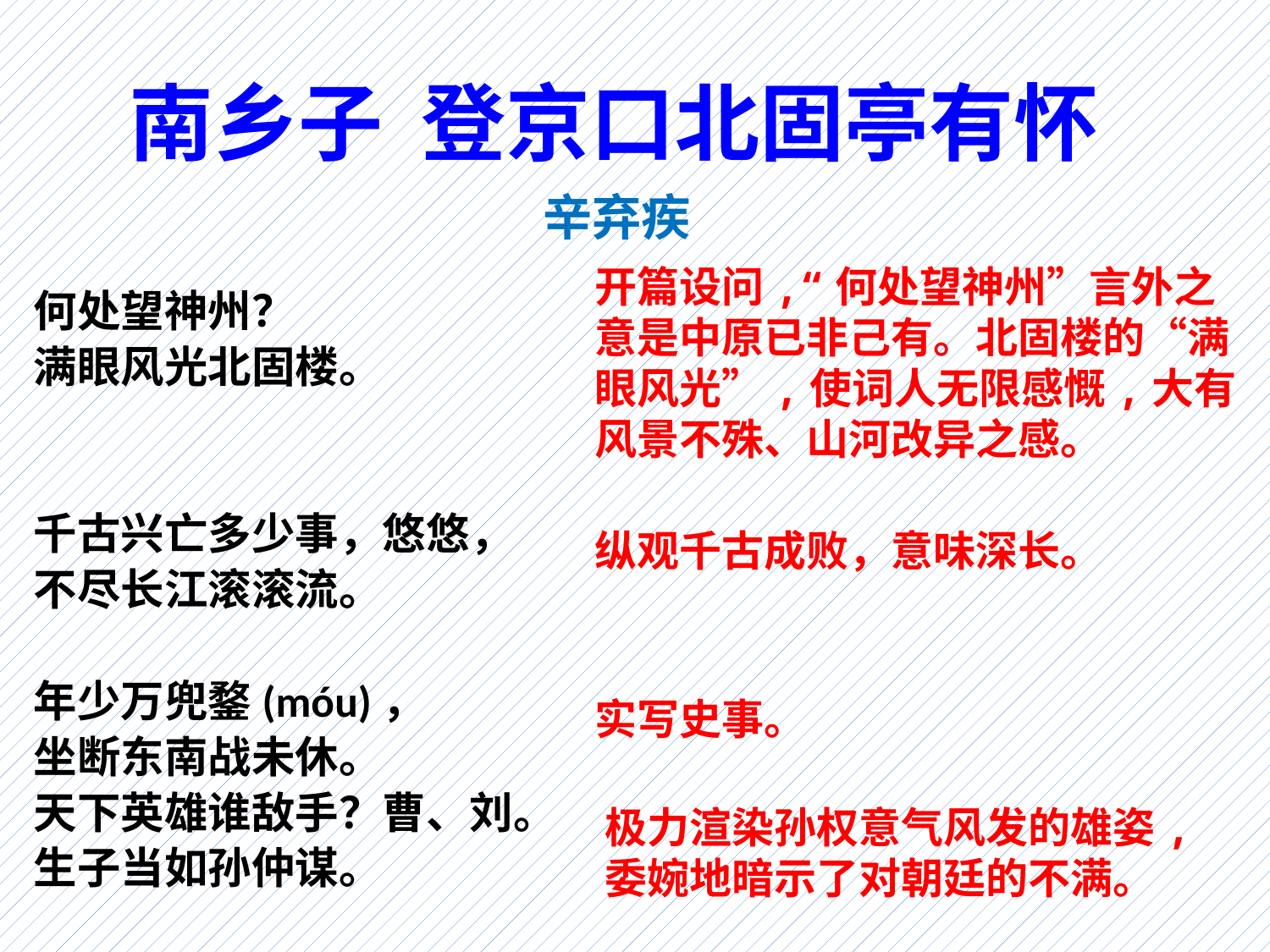

南乡子  登京口北固亭有怀
辛弃疾

何处望神州？
满眼风光北固楼。

千古兴亡多少事，悠悠，
不尽长江滚滚流。

年少万兜鍪(móu)，
坐断东南战未休。
天下英雄谁敌手？曹、刘。
生子当如孙仲谋。
开篇设问,“何处望神州”言外之意是中原已非己有。北固楼的“满眼风光”,使词人无限感慨,大有风景不殊、山河改异之感。

纵观千古成败，意味深长。
实写史事。

极力渲染孙权意气风发的雄姿,委婉地暗示了对朝廷的不满。